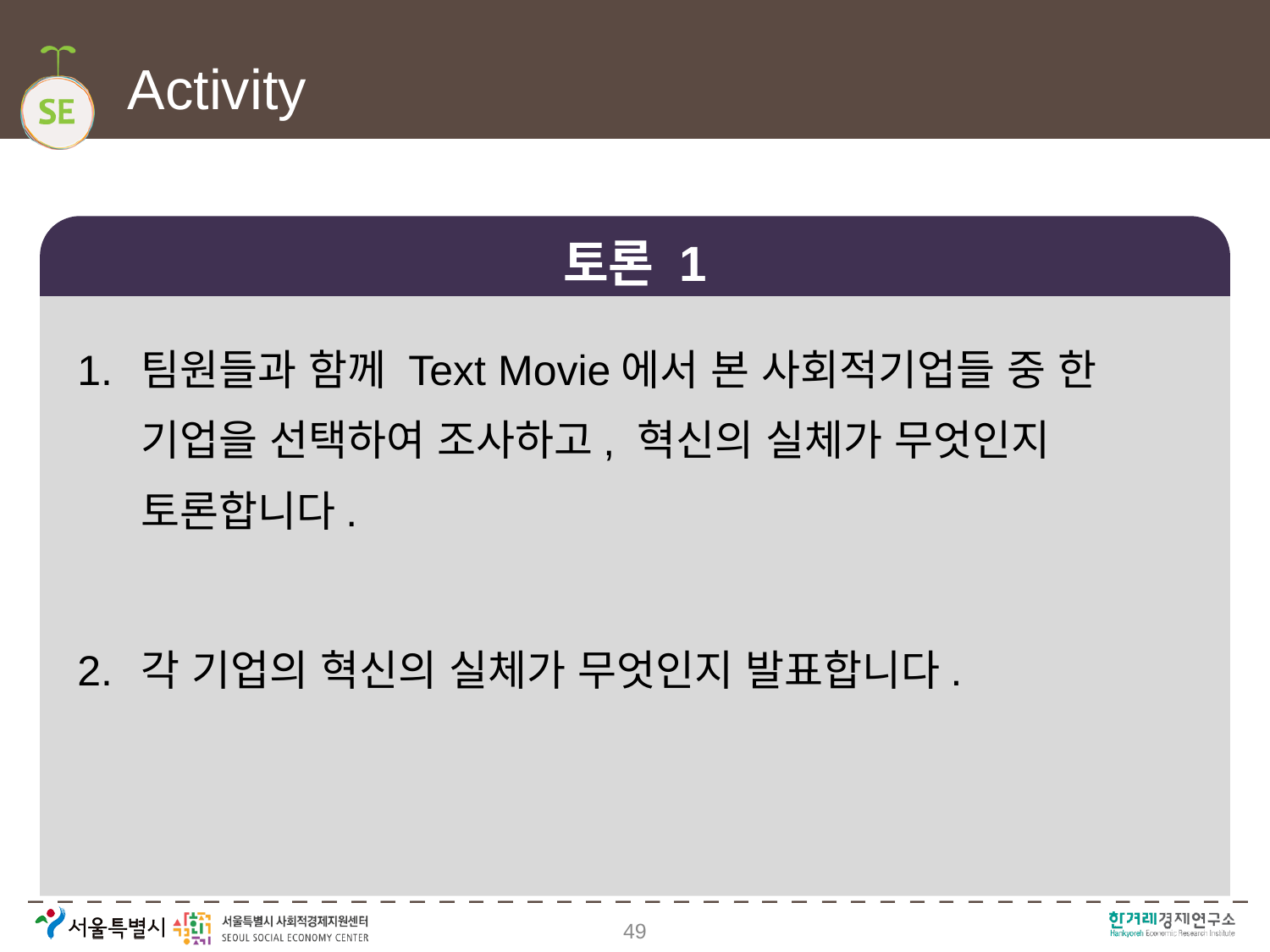

# Activity
토론 1

팀원들과 함께 Text Movie에서 본 사회적기업들 중 한 기업을 선택하여 조사하고, 혁신의 실체가 무엇인지 토론합니다.

각 기업의 혁신의 실체가 무엇인지 발표합니다.
49